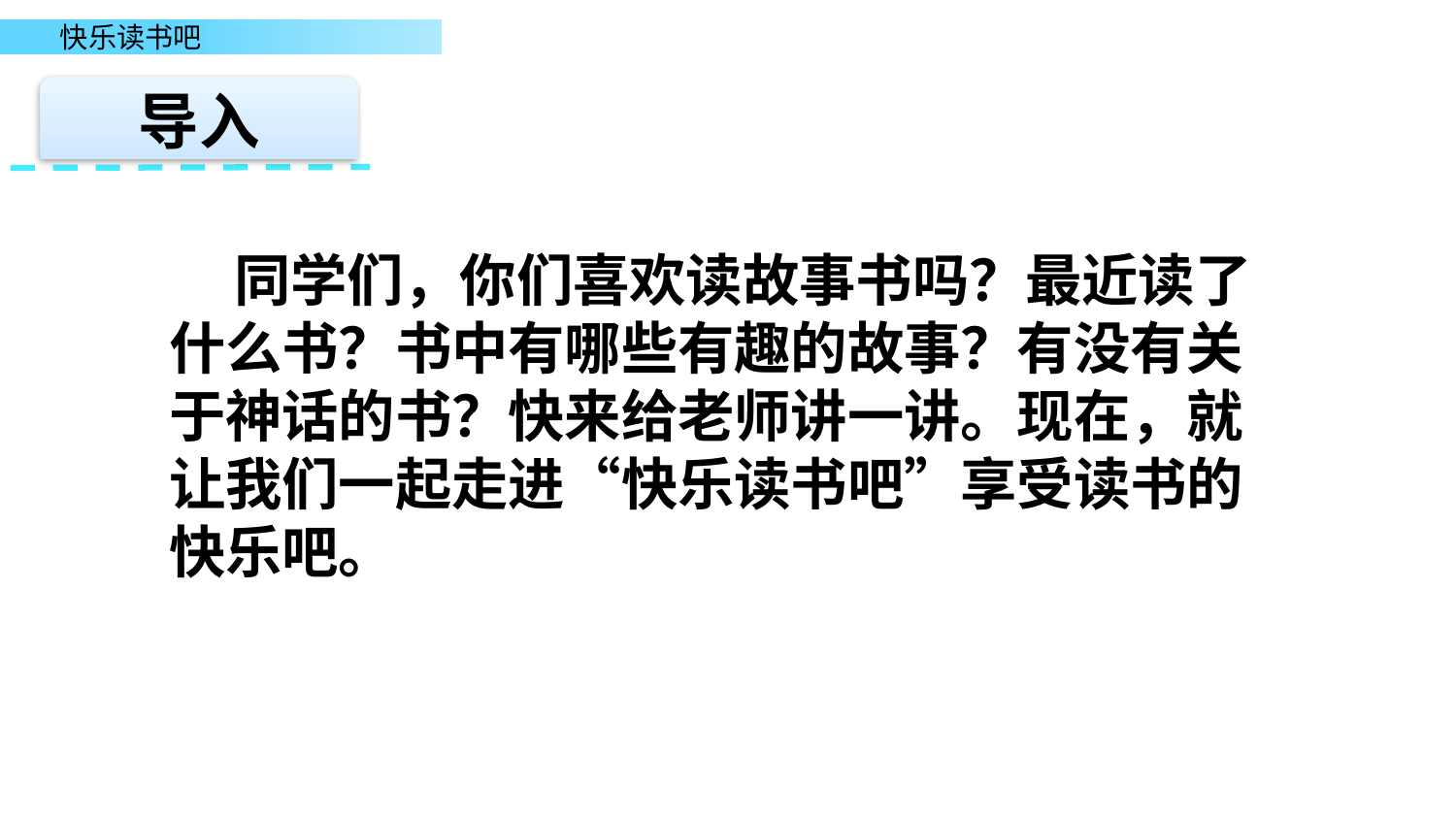

导入
    同学们，你们喜欢读故事书吗？最近读了什么书？书中有哪些有趣的故事？有没有关于神话的书？快来给老师讲一讲。现在，就让我们一起走进“快乐读书吧”享受读书的快乐吧。